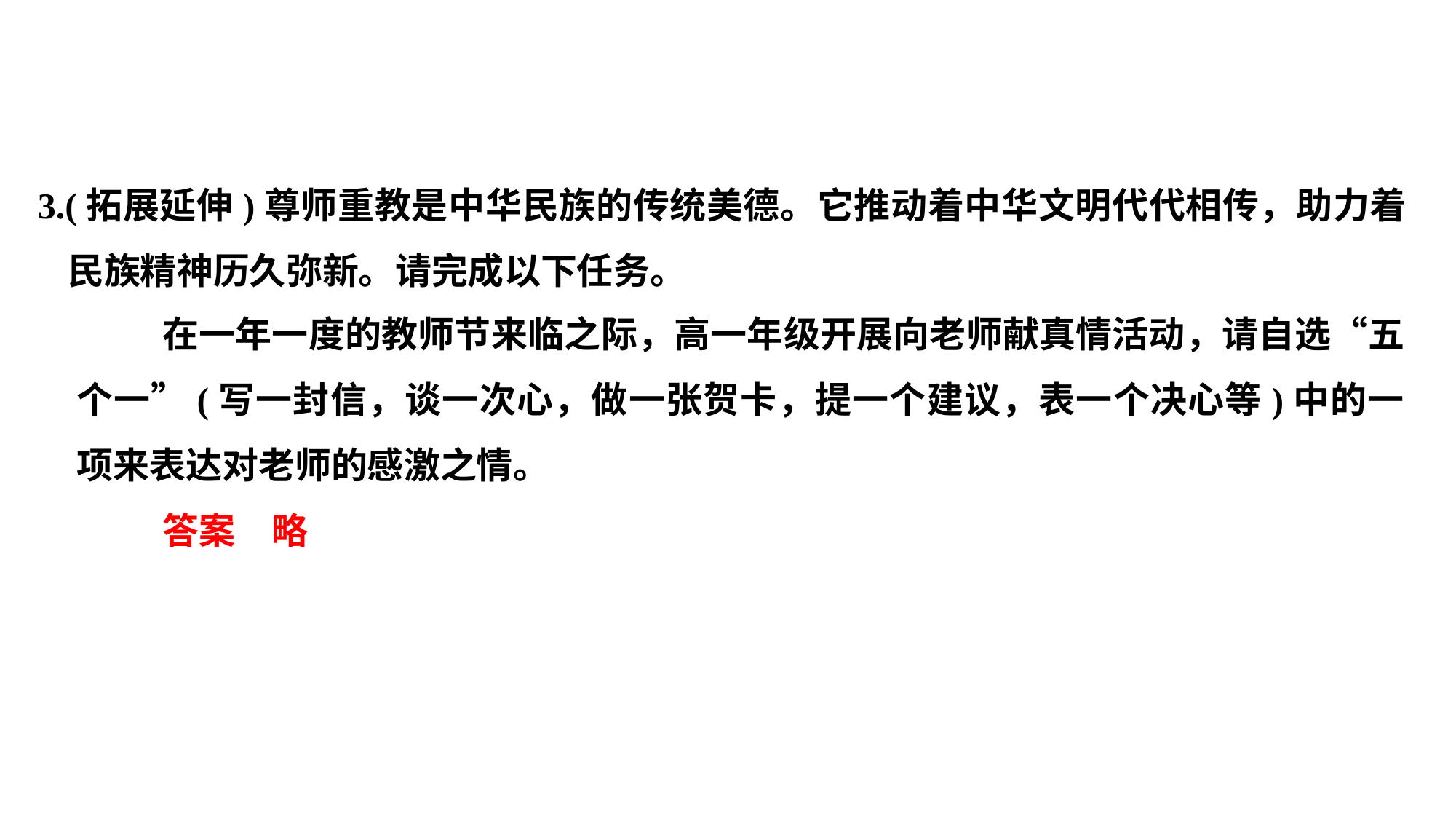

3.(拓展延伸)尊师重教是中华民族的传统美德。它推动着中华文明代代相传，助力着民族精神历久弥新。请完成以下任务。
在一年一度的教师节来临之际，高一年级开展向老师献真情活动，请自选“五个一”(写一封信，谈一次心，做一张贺卡，提一个建议，表一个决心等)中的一项来表达对老师的感激之情。
答案　略